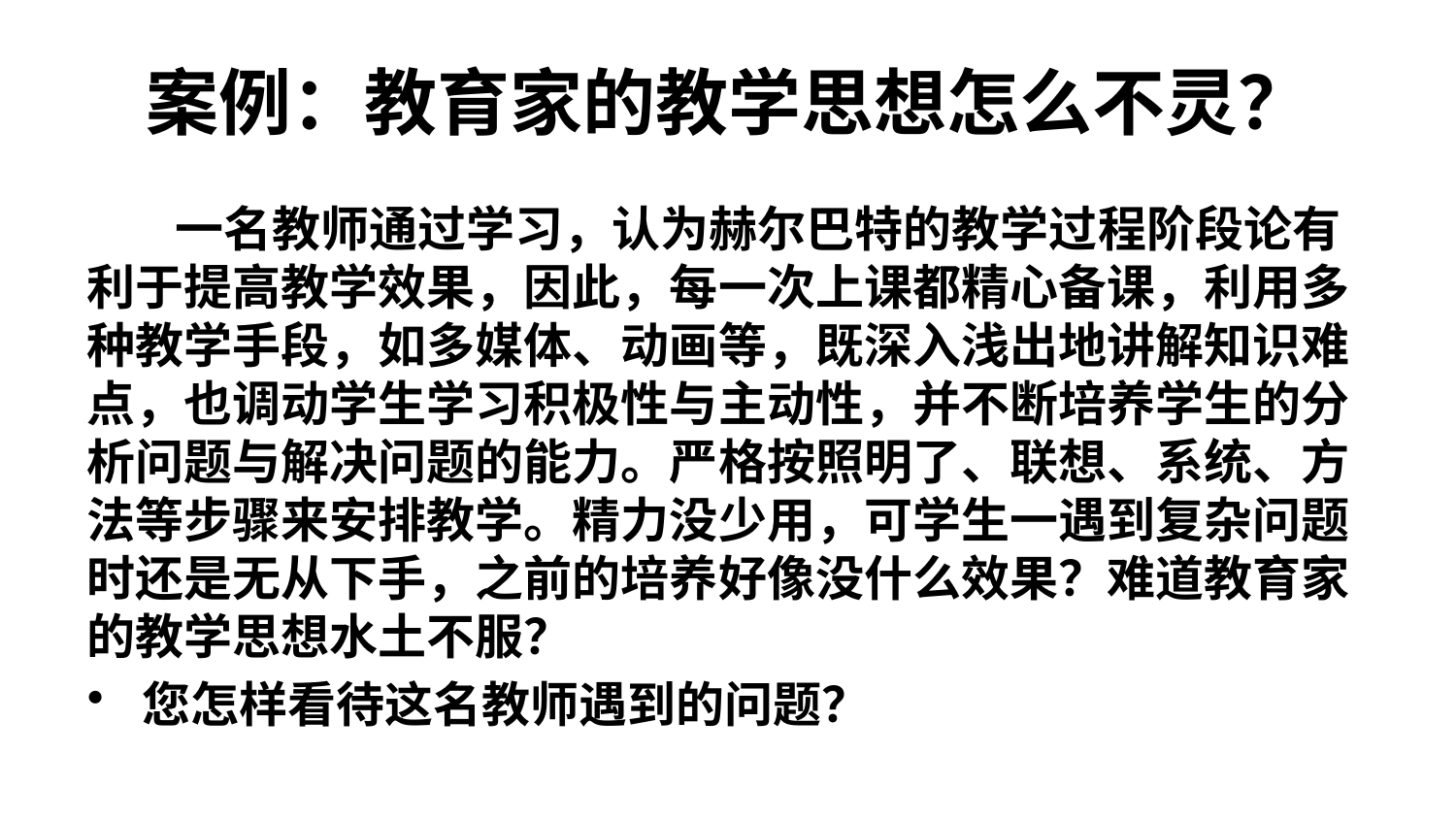

# 案例：教育家的教学思想怎么不灵？
       一名教师通过学习，认为赫尔巴特的教学过程阶段论有利于提高教学效果，因此，每一次上课都精心备课，利用多种教学手段，如多媒体、动画等，既深入浅出地讲解知识难点，也调动学生学习积极性与主动性，并不断培养学生的分析问题与解决问题的能力。严格按照明了、联想、系统、方法等步骤来安排教学。精力没少用，可学生一遇到复杂问题时还是无从下手，之前的培养好像没什么效果？难道教育家的教学思想水土不服？
您怎样看待这名教师遇到的问题？